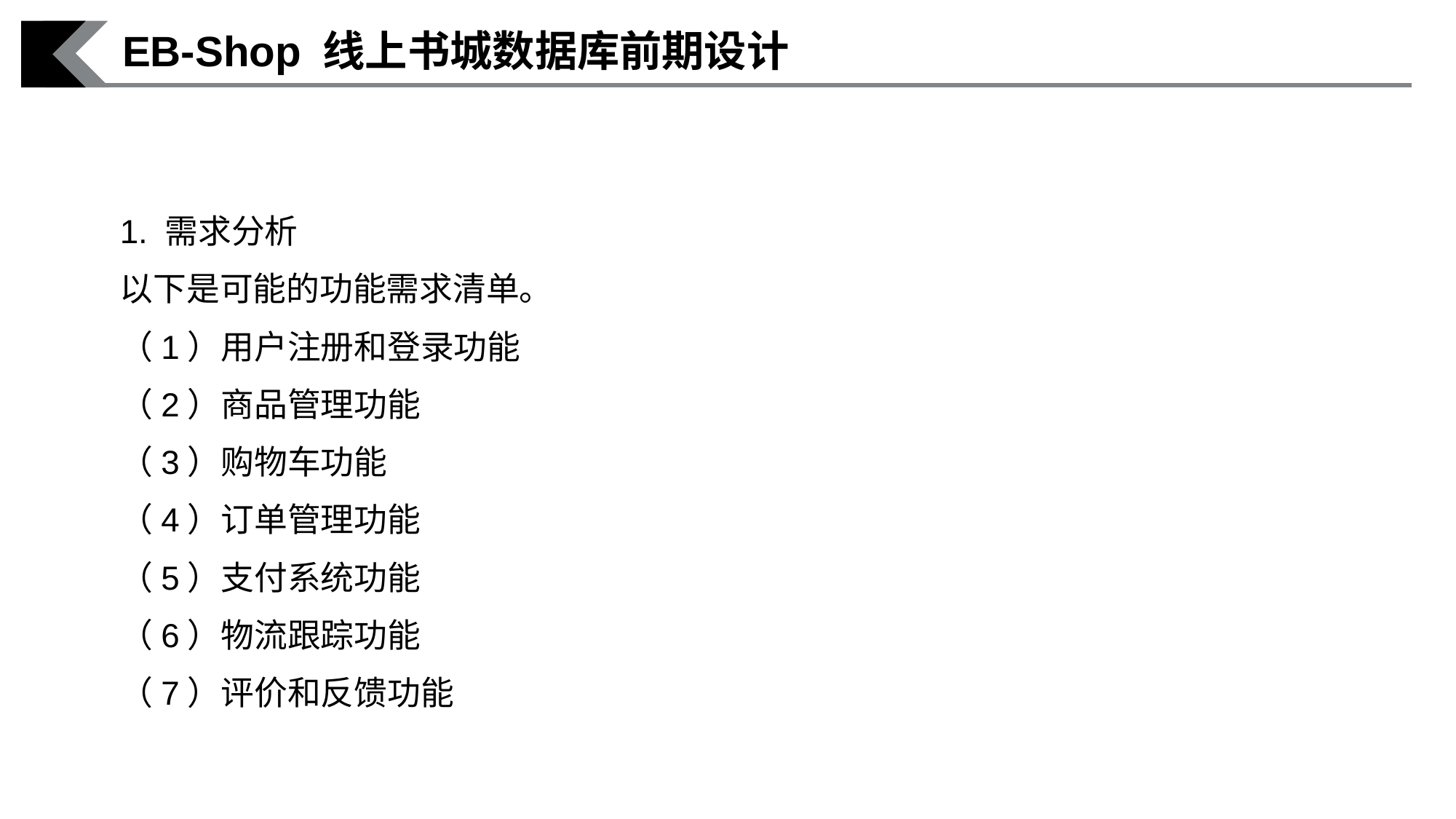

EB-Shop 线上书城数据库前期设计
1. 需求分析
以下是可能的功能需求清单。
（1）用户注册和登录功能
（2）商品管理功能
（3）购物车功能
（4）订单管理功能
（5）支付系统功能
（6）物流跟踪功能
（7）评价和反馈功能